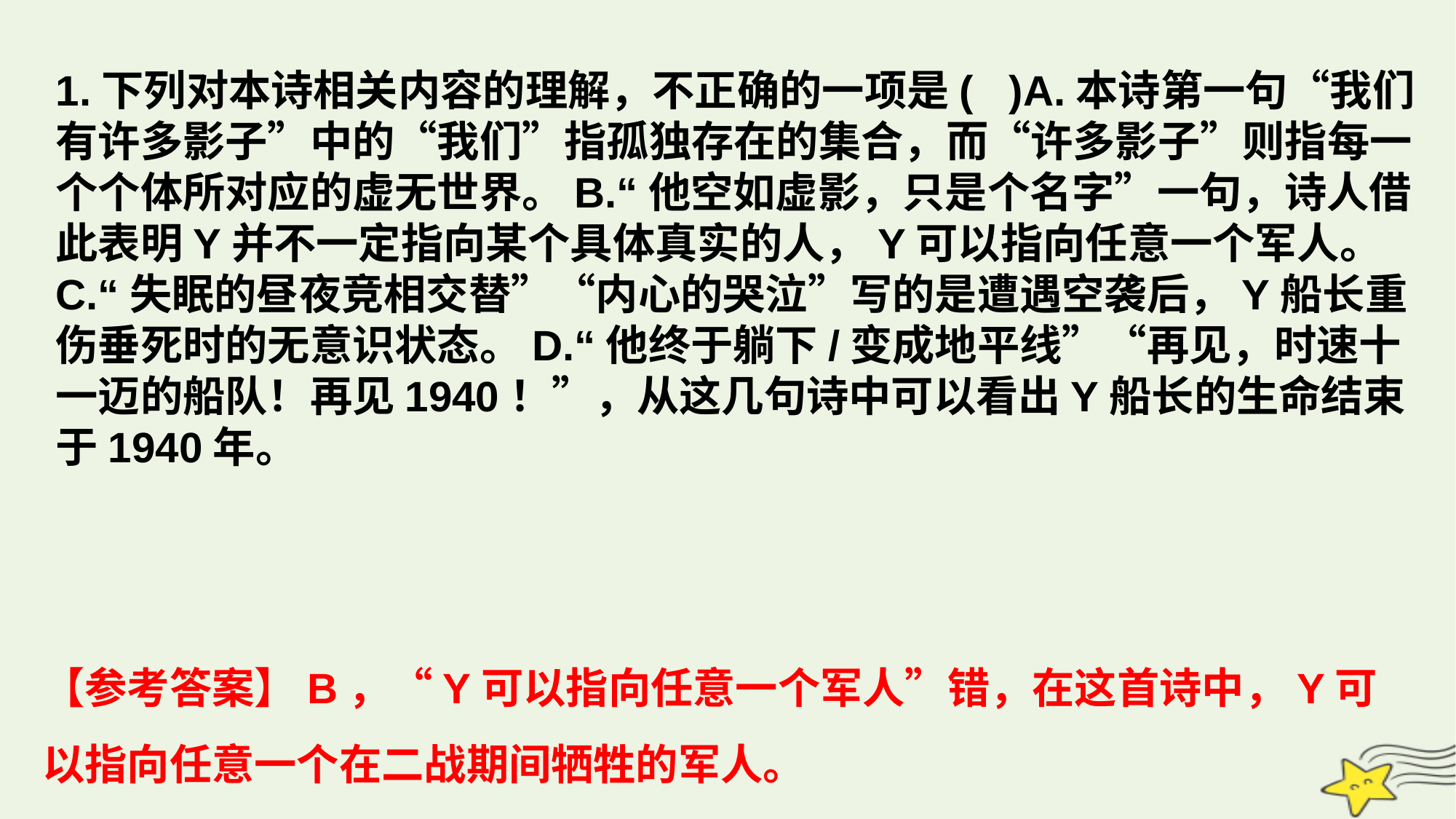

1.下列对本诗相关内容的理解，不正确的一项是(   )A.本诗第一句“我们有许多影子”中的“我们”指孤独存在的集合，而“许多影子”则指每一个个体所对应的虚无世界。B.“他空如虚影，只是个名字”一句，诗人借此表明Y并不一定指向某个具体真实的人，Y可以指向任意一个军人。C.“失眠的昼夜竞相交替”“内心的哭泣”写的是遭遇空袭后，Y船长重伤垂死时的无意识状态。D.“他终于躺下/变成地平线”“再见，时速十一迈的船队！再见1940！”，从这几句诗中可以看出Y船长的生命结束于1940年。

【参考答案】B，“Y可以指向任意一个军人”错，在这首诗中，Y可以指向任意一个在二战期间牺牲的军人。